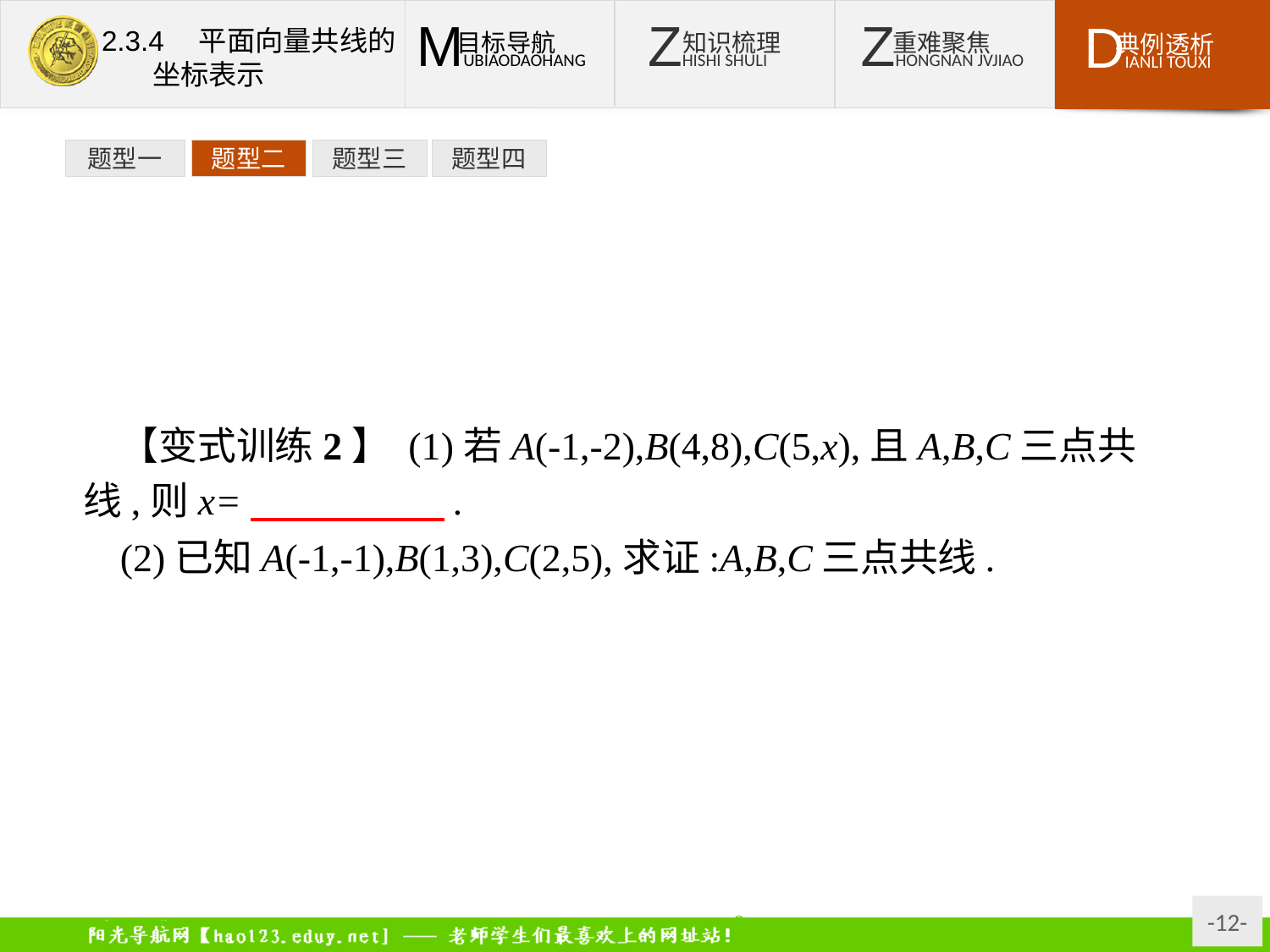

题型一
题型二
题型三
题型四
【变式训练2】 (1)若A(-1,-2),B(4,8),C(5,x),且A,B,C三点共线,则x=　　　　　.
(2)已知A(-1,-1),B(1,3),C(2,5),求证:A,B,C三点共线.